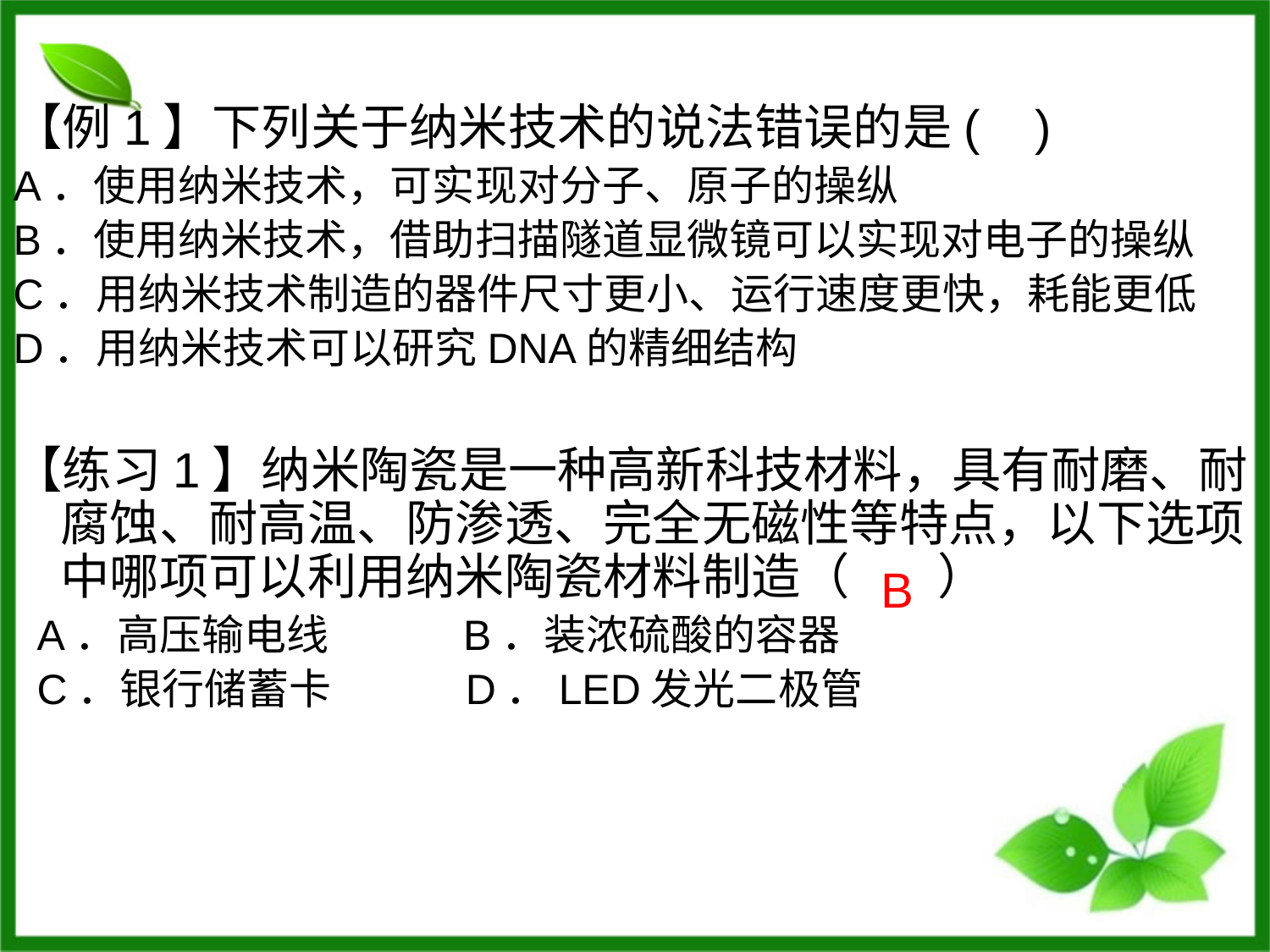

【例1】下列关于纳米技术的说法错误的是(    )
A．使用纳米技术，可实现对分子、原子的操纵
B．使用纳米技术，借助扫描隧道显微镜可以实现对电子的操纵
C．用纳米技术制造的器件尺寸更小、运行速度更快，耗能更低
D．用纳米技术可以研究DNA的精细结构

【练习1】纳米陶瓷是一种高新科技材料，具有耐磨、耐腐蚀、耐高温、防渗透、完全无磁性等特点，以下选项中哪项可以利用纳米陶瓷材料制造（        ）
  A．高压输电线             B．装浓硫酸的容器
  C．银行储蓄卡             D．LED发光二极管
B